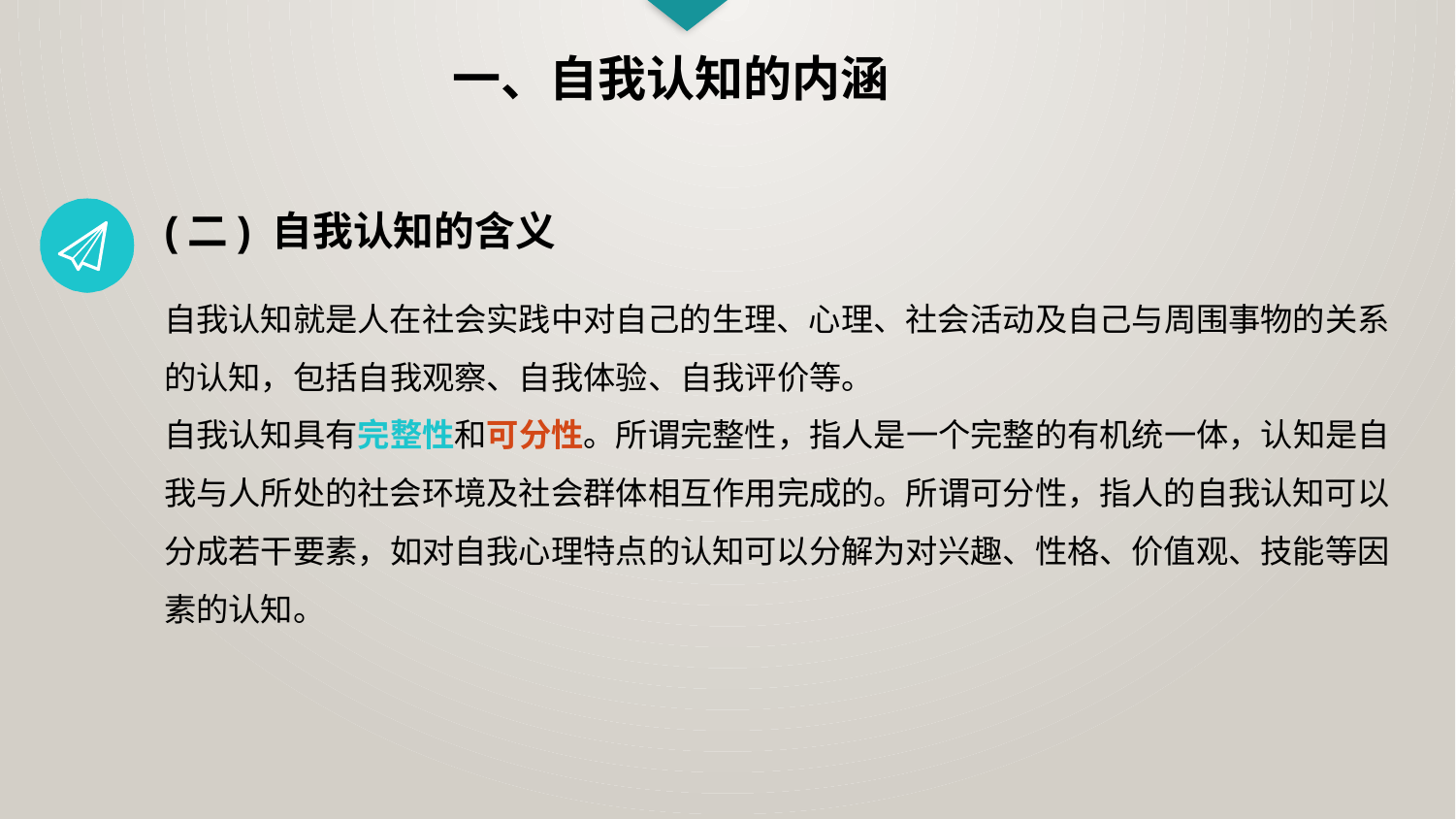

一、自我认知的内涵

(二) 自我认知的含义

自我认知就是人在社会实践中对自己的生理、心理、社会活动及自己与周围事物的关系的认知，包括自我观察、自我体验、自我评价等。
自我认知具有完整性和可分性。所谓完整性，指人是一个完整的有机统一体，认知是自我与人所处的社会环境及社会群体相互作用完成的。所谓可分性，指人的自我认知可以分成若干要素，如对自我心理特点的认知可以分解为对兴趣、性格、价值观、技能等因素的认知。
8